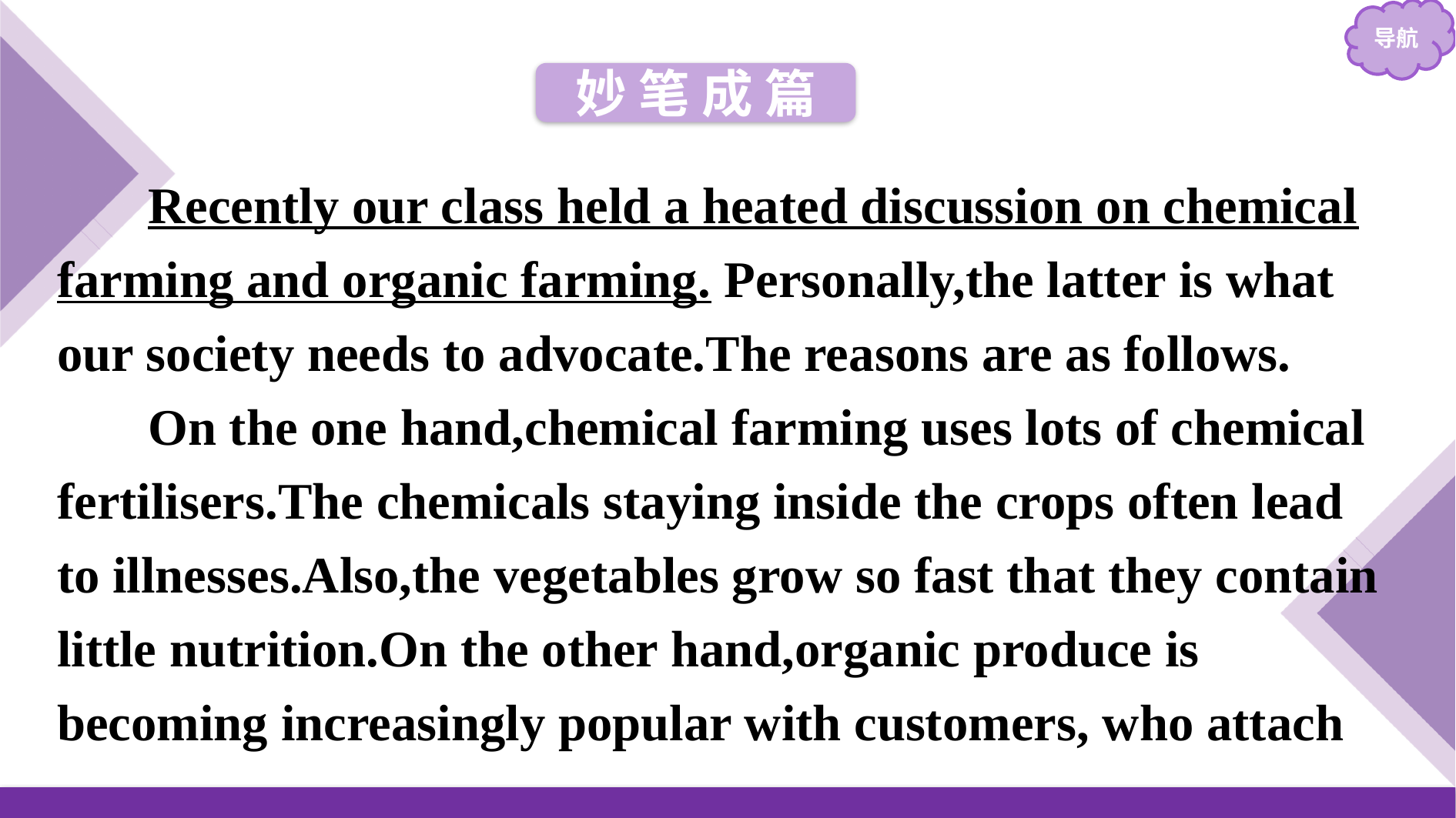

妙 笔 成 篇
Recently our class held a heated discussion on chemical farming and organic farming. Personally,the latter is what our society needs to advocate.The reasons are as follows.
On the one hand,chemical farming uses lots of chemical fertilisers.The chemicals staying inside the crops often lead to illnesses.Also,the vegetables grow so fast that they contain little nutrition.On the other hand,organic produce is becoming increasingly popular with customers, who attach